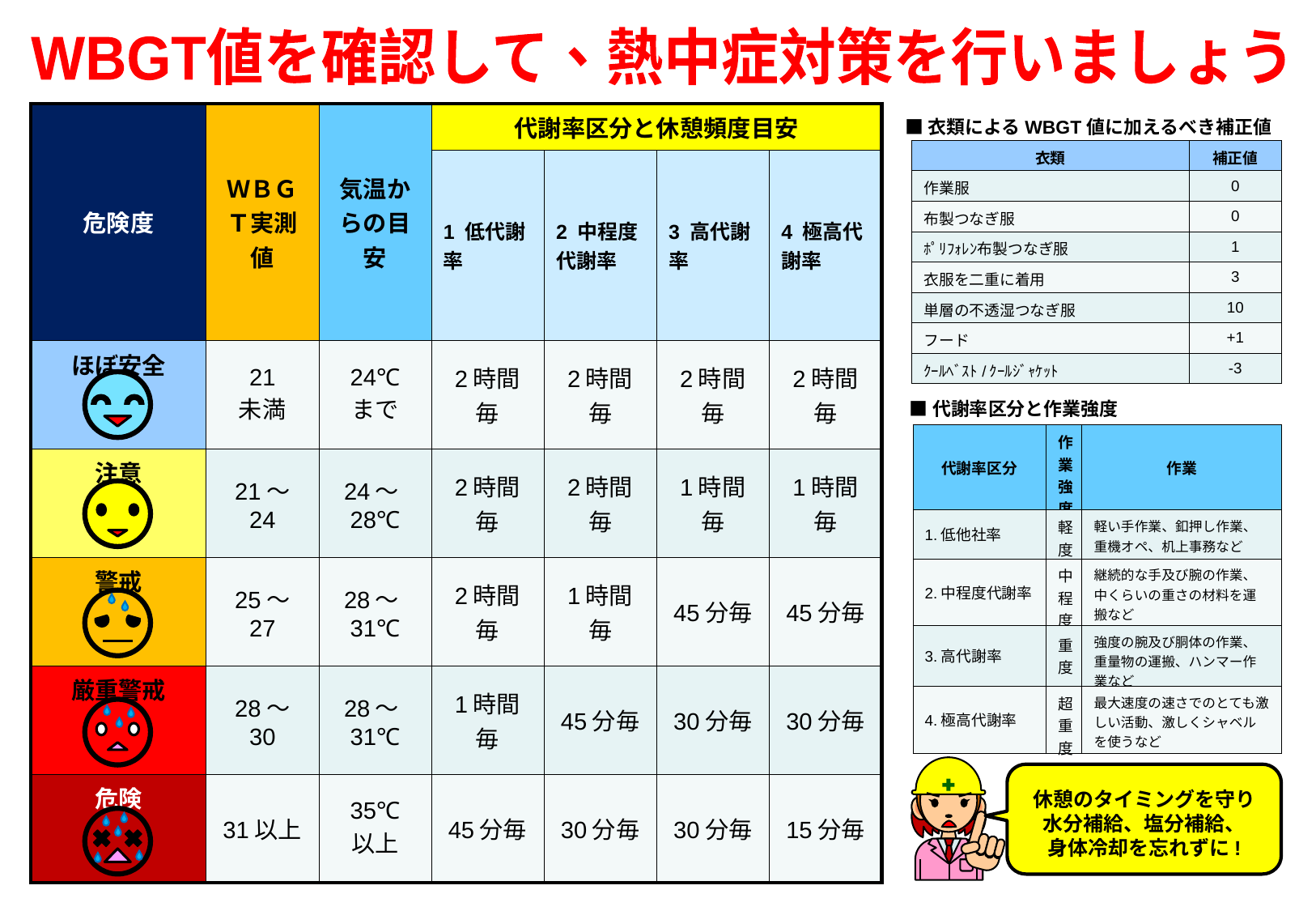

WBGT値を確認して、熱中症対策を行いましょう
| 危険度 | ＷＢＧＴ実測値 | 気温からの目安 | 代謝率区分と休憩頻度目安 |  |  |  |
| --- | --- | --- | --- | --- | --- | --- |
|  |  |  | 1 低代謝率 | 2 中程度代謝率 | 3 高代謝率 | 4 極高代謝率 |
| ほぼ安全 | 21 未満 | 24℃ まで | 2時間毎 | 2時間毎 | 2時間毎 | 2時間毎 |
| 注意 | 21～ 24 | 24～28℃ | 2時間毎 | 2時間毎 | 1時間毎 | 1時間毎 |
| 警戒 | 25～ 27 | 28～31℃ | 2時間毎 | 1時間毎 | 45分毎 | 45分毎 |
| 厳重警戒 | 28～ 30 | 28～31℃ | 1時間毎 | 45分毎 | 30分毎 | 30分毎 |
| 危険 | 31以上 | 35℃ 以上 | 45分毎 | 30分毎 | 30分毎 | 15分毎 |
■衣類によるWBGT値に加えるべき補正値
| 衣類 | 補正値 |
| --- | --- |
| 作業服 | 0 |
| 布製つなぎ服 | 0 |
| ﾎﾟﾘﾌｫﾚﾝ布製つなぎ服 | 1 |
| 衣服を二重に着用 | 3 |
| 単層の不透湿つなぎ服 | 10 |
| フード | +1 |
| ｸｰﾙﾍﾞｽﾄ/ｸｰﾙｼﾞｬｹｯﾄ | -3 |

■代謝率区分と作業強度
| 代謝率区分 | 作業強度 | 作業 |
| --- | --- | --- |
| 1.低他社率 | 軽度 | 軽い手作業、釦押し作業、重機オペ、机上事務など |
| 2.中程度代謝率 | 中程度 | 継続的な手及び腕の作業、中くらいの重さの材料を運搬など |
| 3.高代謝率 | 重度 | 強度の腕及び胴体の作業、重量物の運搬、ハンマー作業など |
| 4.極高代謝率 | 超重度 | 最大速度の速さでのとても激しい活動、激しくシャベルを使うなど |

休憩のタイミングを守り
水分補給、塩分補給、
身体冷却を忘れずに!